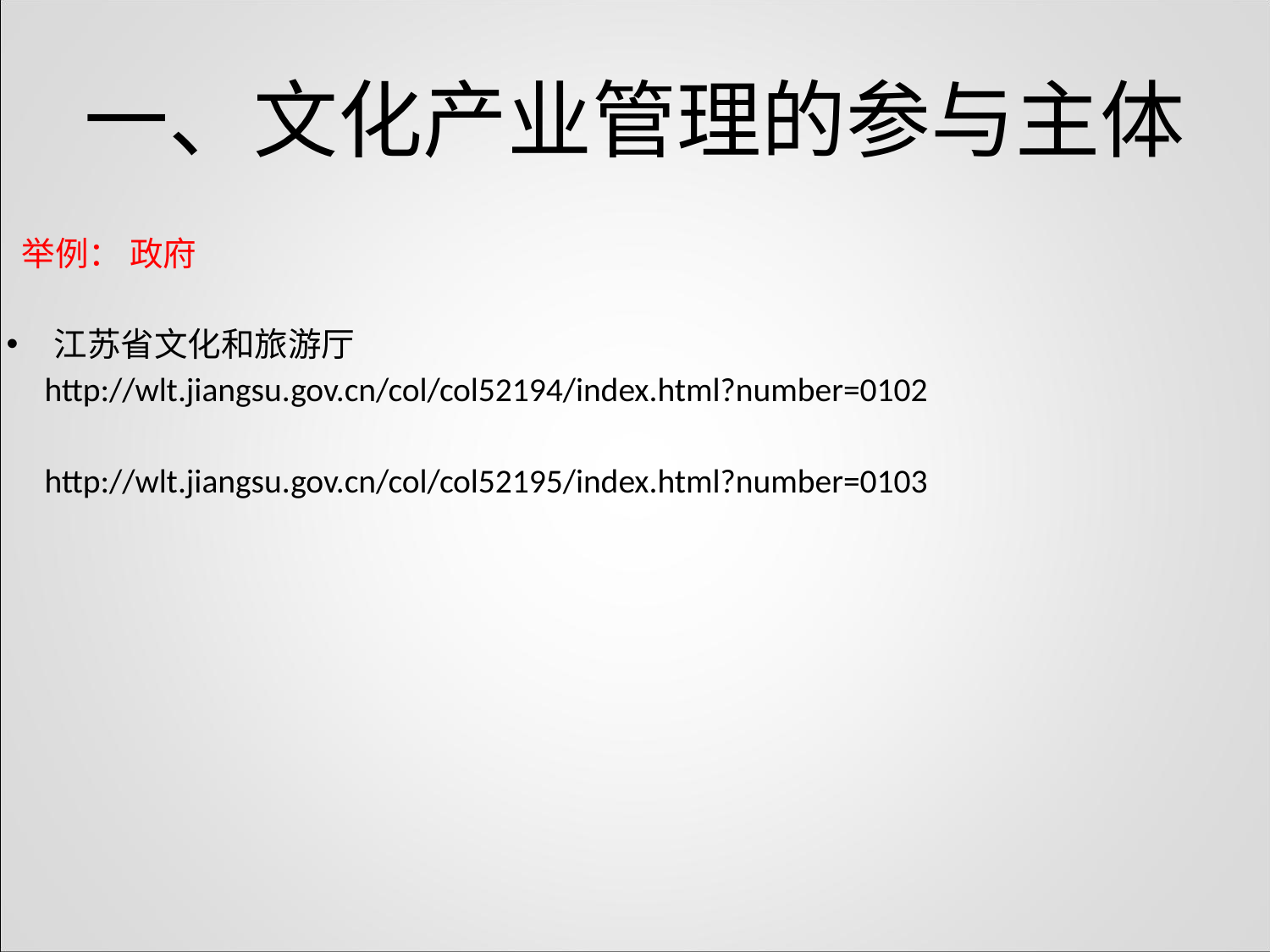

# 一、文化产业管理的参与主体
 举例： 政府

江苏省文化和旅游厅
     http://wlt.jiangsu.gov.cn/col/col52194/index.html?number=0102

     http://wlt.jiangsu.gov.cn/col/col52195/index.html?number=0103